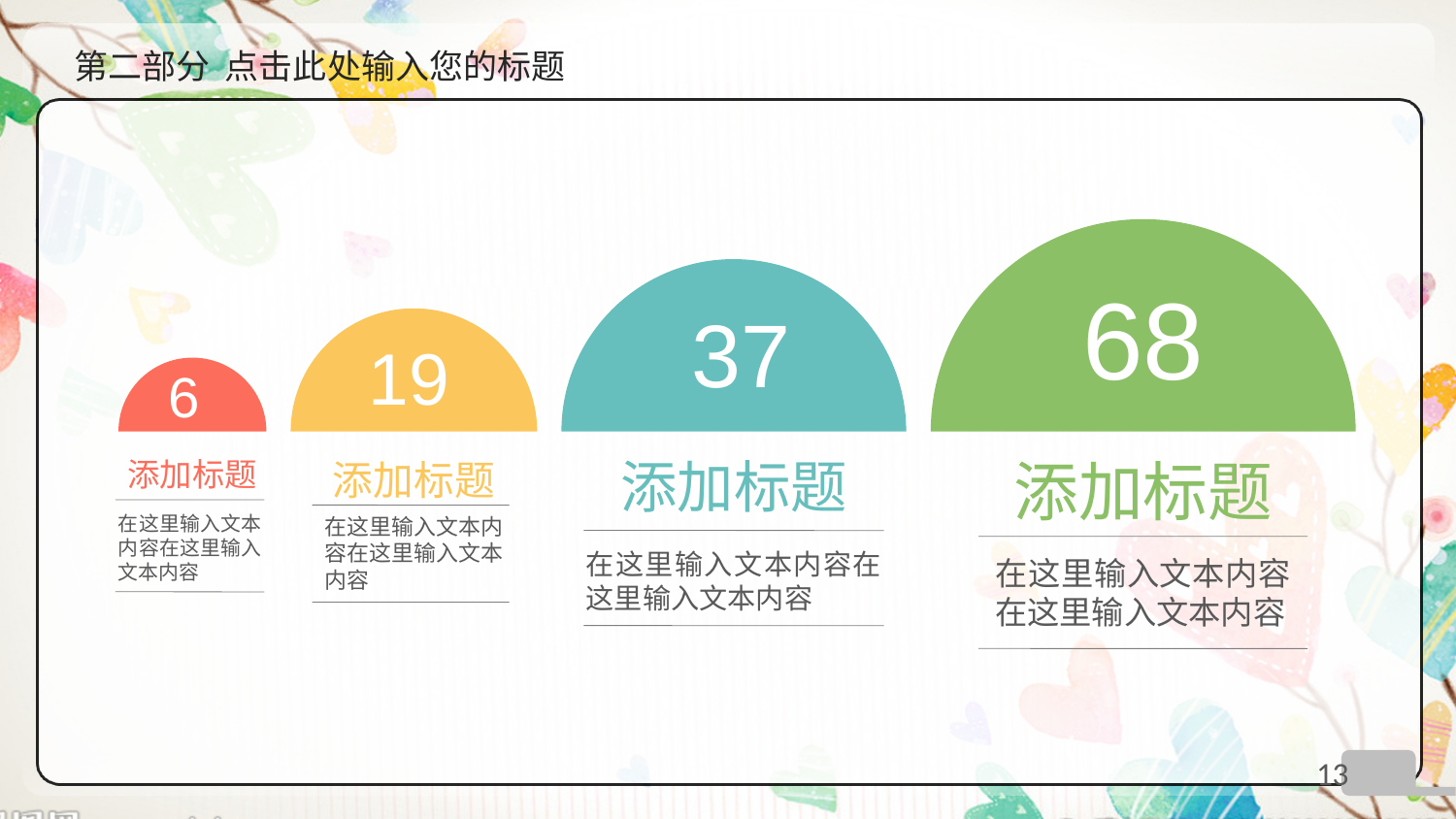

# 第二部分  点击此处输入您的标题

68
37

19
6

添加标题
添加标题
添加标题
添加标题

在这里输入文本内容在这里输入文本内容

在这里输入文本内容在这里输入文本内容

在这里输入文本内容在这里输入文本内容
在这里输入文本内容在这里输入文本内容